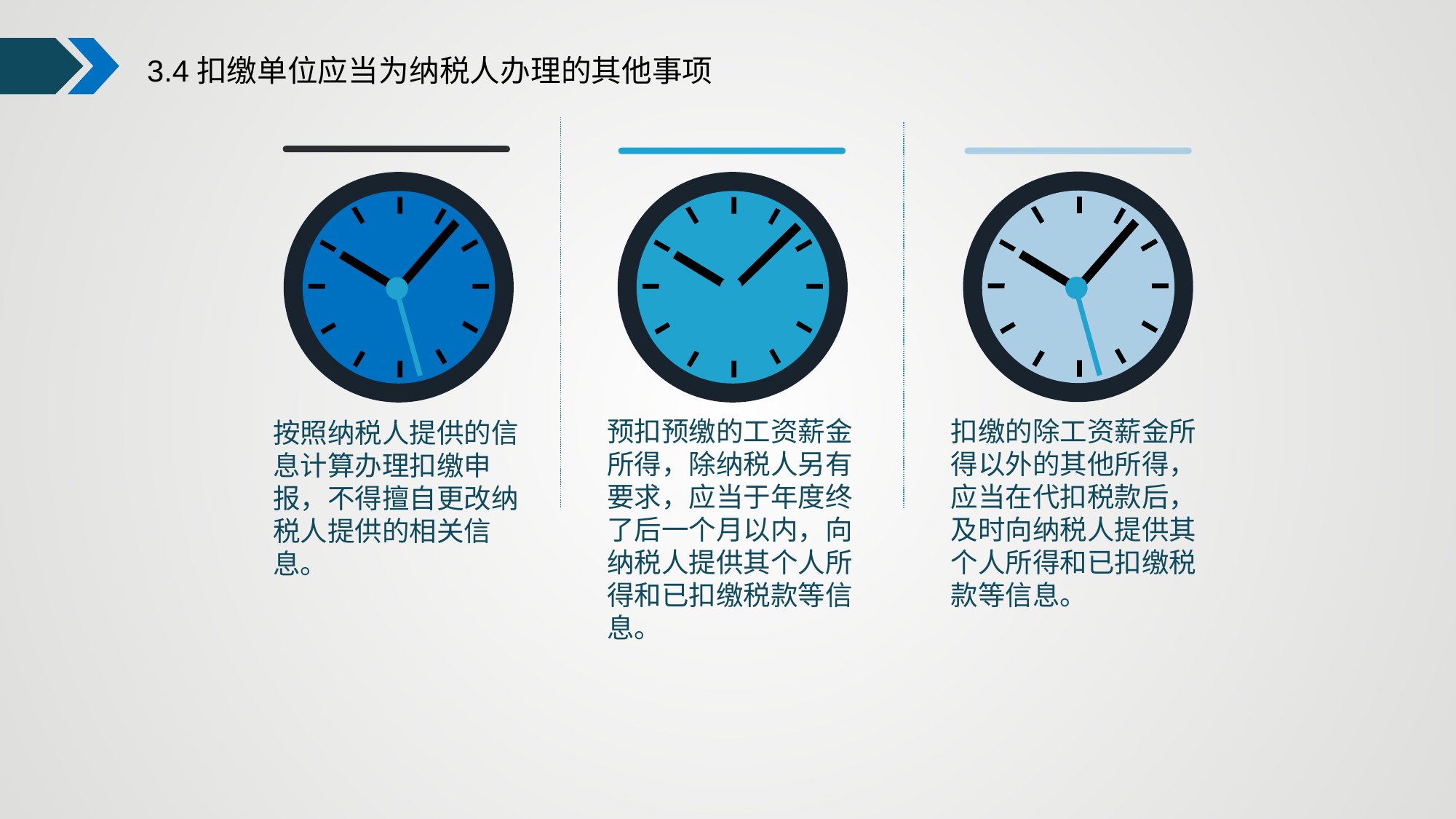

3.4扣缴单位应当为纳税人办理的其他事项

预扣预缴的工资薪金所得，除纳税人另有要求，应当于年度终了后一个月以内，向纳税人提供其个人所得和已扣缴税款等信息。
扣缴的除工资薪金所得以外的其他所得，应当在代扣税款后，及时向纳税人提供其个人所得和已扣缴税款等信息。
按照纳税人提供的信息计算办理扣缴申报，不得擅自更改纳税人提供的相关信息。